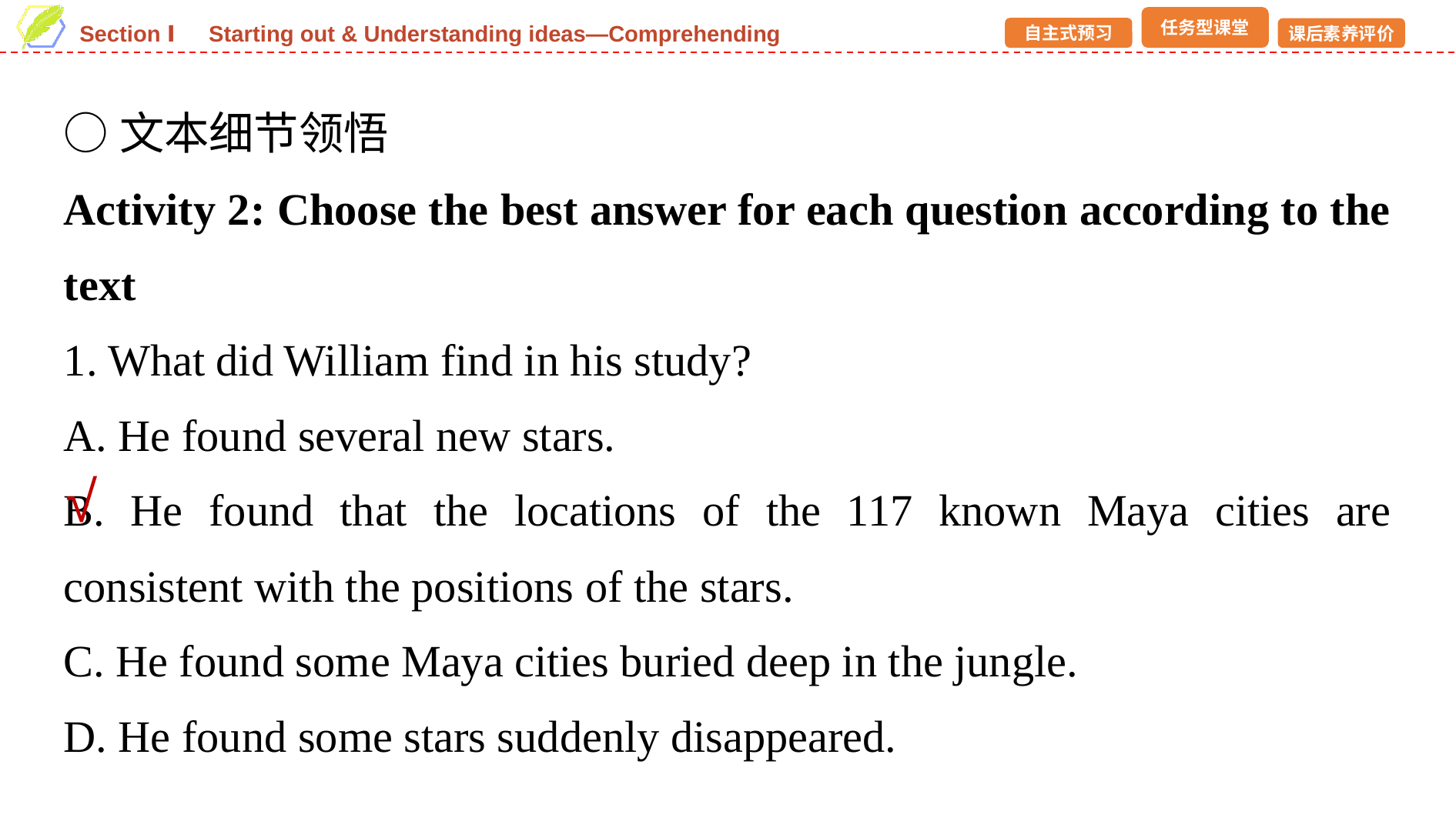

○文本细节领悟
Activity 2: Choose the best answer for each question according to the text
1. What did William find in his study?
A. He found several new stars.
B. He found that the locations of the 117 known Maya cities are consistent with the positions of the stars.
C. He found some Maya cities buried deep in the jungle.
D. He found some stars suddenly disappeared.
√